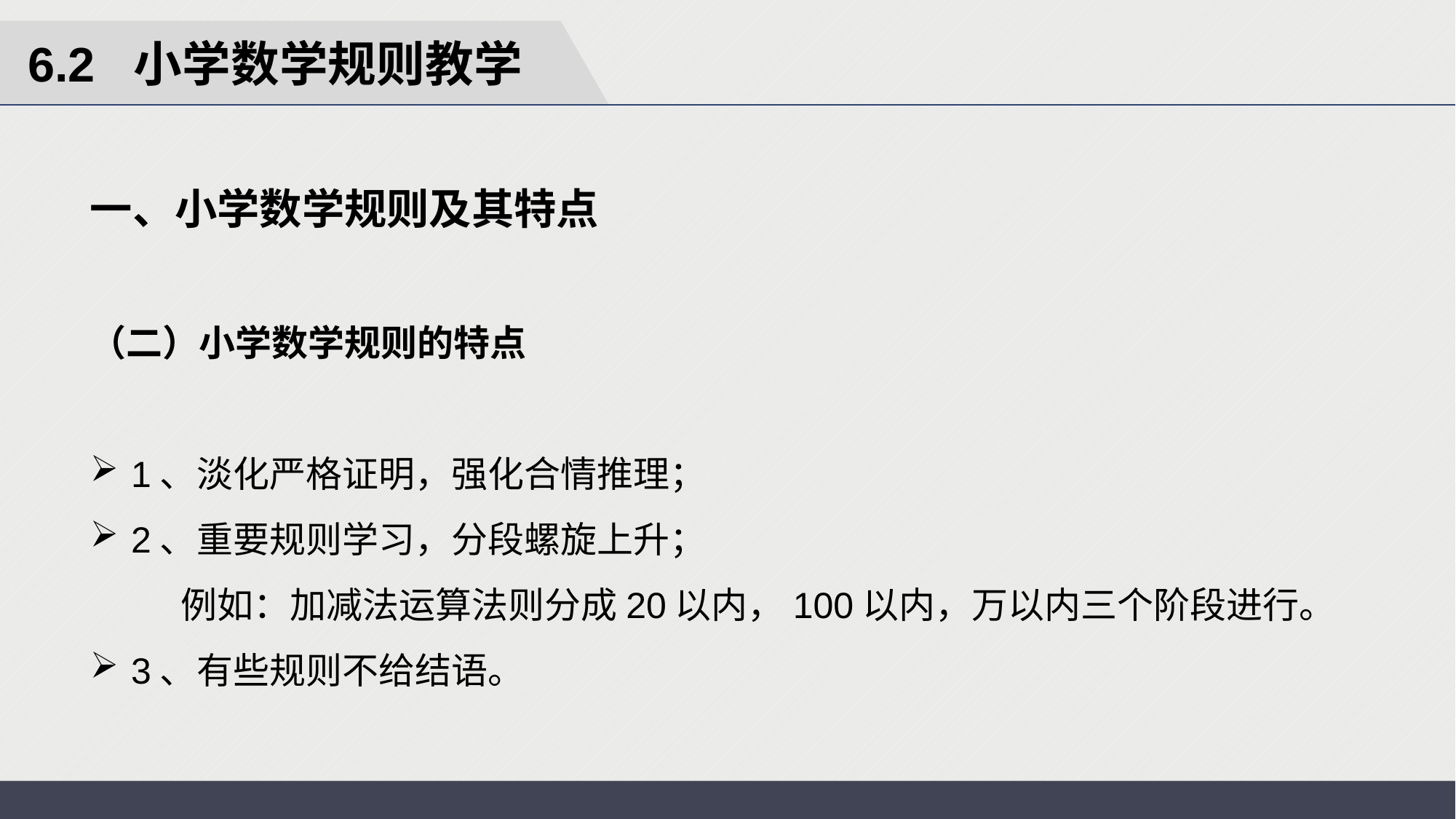

6.2  小学数学规则教学
一、小学数学规则及其特点

（二）小学数学规则的特点

1、淡化严格证明，强化合情推理；
2、重要规则学习，分段螺旋上升；
          例如：加减法运算法则分成20以内，100以内，万以内三个阶段进行。
3、有些规则不给结语。